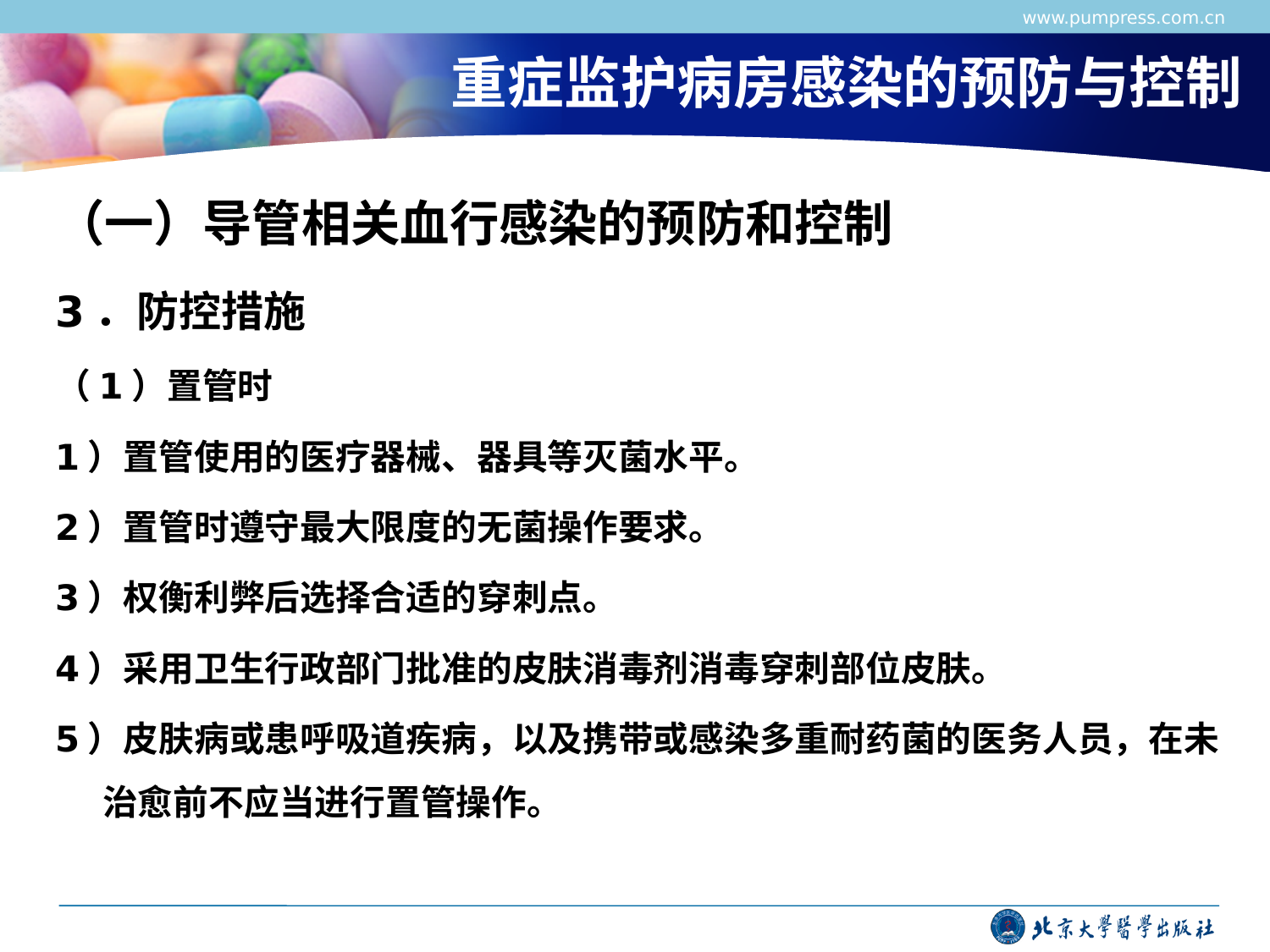

www.pumpress.com.cn
# 重症监护病房感染的预防与控制
（一）导管相关血行感染的预防和控制
3．防控措施
（1）置管时
1）置管使用的医疗器械、器具等灭菌水平。
2）置管时遵守最大限度的无菌操作要求。
3）权衡利弊后选择合适的穿刺点。
4）采用卫生行政部门批准的皮肤消毒剂消毒穿刺部位皮肤。
5）皮肤病或患呼吸道疾病，以及携带或感染多重耐药菌的医务人员，在未治愈前不应当进行置管操作。